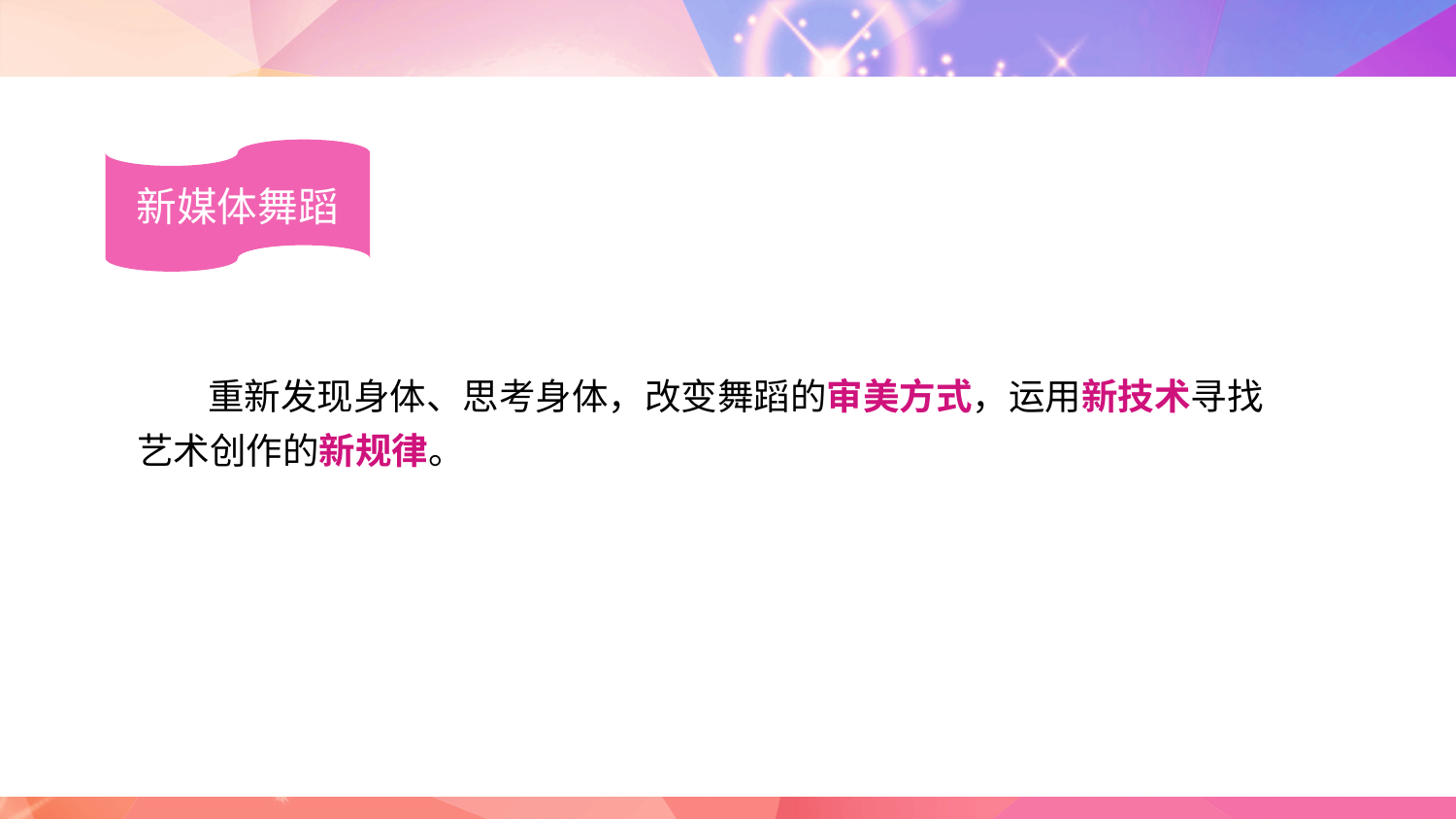

新媒体舞蹈

  重新发现身体、思考身体，改变舞蹈的审美方式，运用新技术寻找艺术创作的新规律。